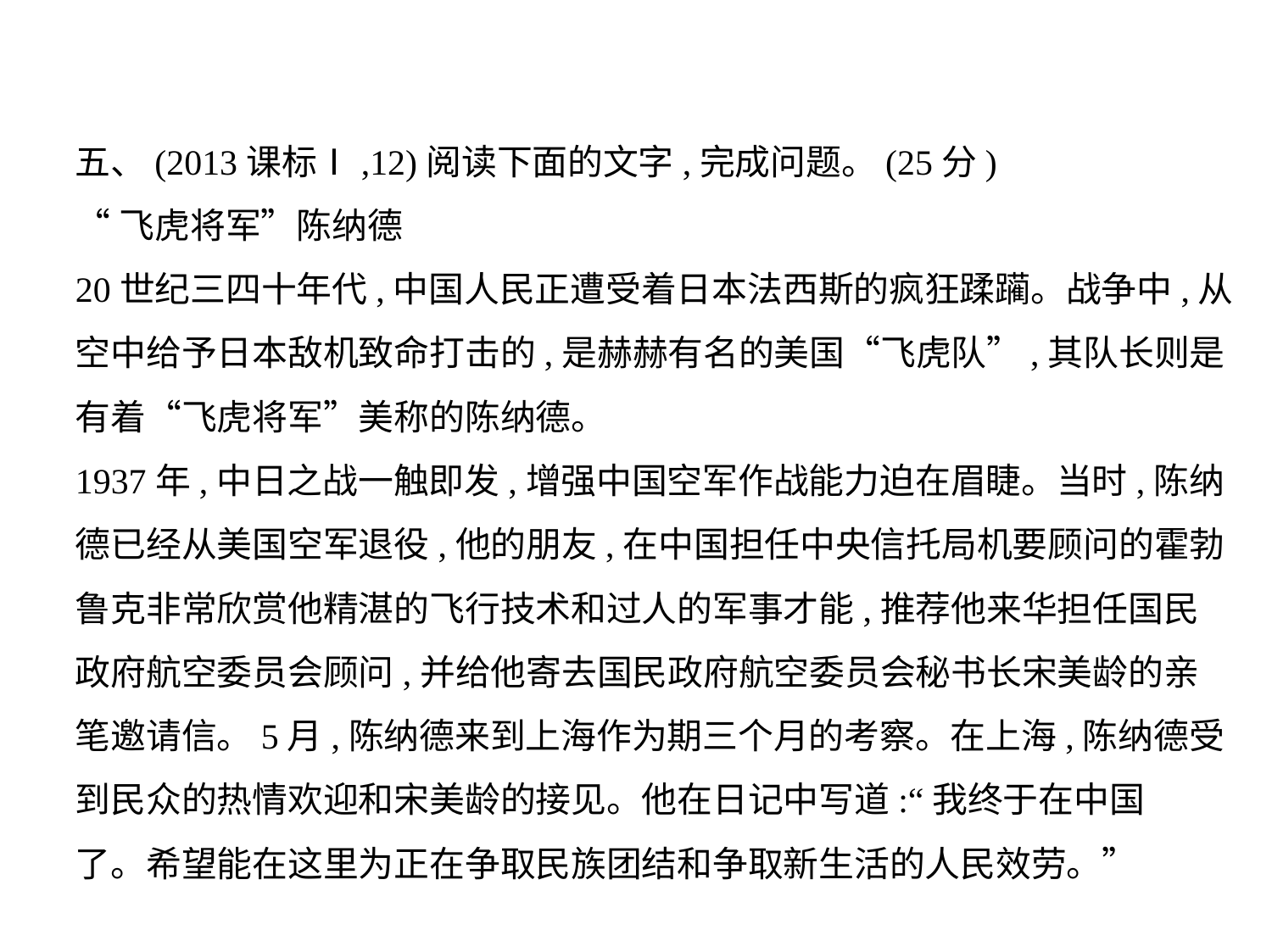

五、(2013课标Ⅰ,12)阅读下面的文字,完成问题。(25分)
“飞虎将军”陈纳德
20世纪三四十年代,中国人民正遭受着日本法西斯的疯狂蹂躏。战争中,从
空中给予日本敌机致命打击的,是赫赫有名的美国“飞虎队”,其队长则是
有着“飞虎将军”美称的陈纳德。
1937年,中日之战一触即发,增强中国空军作战能力迫在眉睫。当时,陈纳
德已经从美国空军退役,他的朋友,在中国担任中央信托局机要顾问的霍勃
鲁克非常欣赏他精湛的飞行技术和过人的军事才能,推荐他来华担任国民
政府航空委员会顾问,并给他寄去国民政府航空委员会秘书长宋美龄的亲
笔邀请信。5月,陈纳德来到上海作为期三个月的考察。在上海,陈纳德受
到民众的热情欢迎和宋美龄的接见。他在日记中写道:“我终于在中国
了。希望能在这里为正在争取民族团结和争取新生活的人民效劳。”